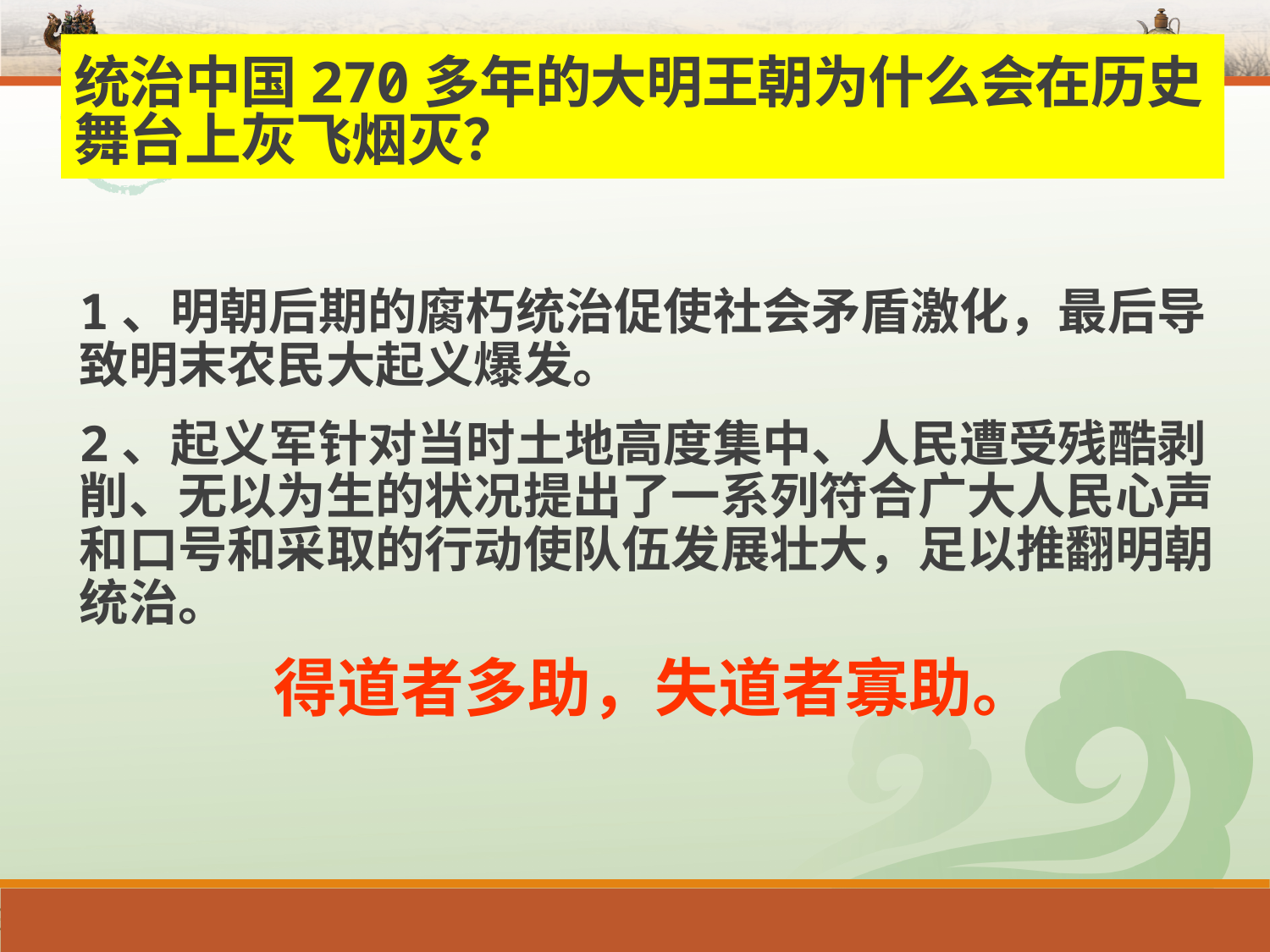

统治中国270多年的大明王朝为什么会在历史舞台上灰飞烟灭？
1、明朝后期的腐朽统治促使社会矛盾激化，最后导致明末农民大起义爆发。
2、起义军针对当时土地高度集中、人民遭受残酷剥削、无以为生的状况提出了一系列符合广大人民心声和口号和采取的行动使队伍发展壮大，足以推翻明朝统治。
得道者多助，失道者寡助。